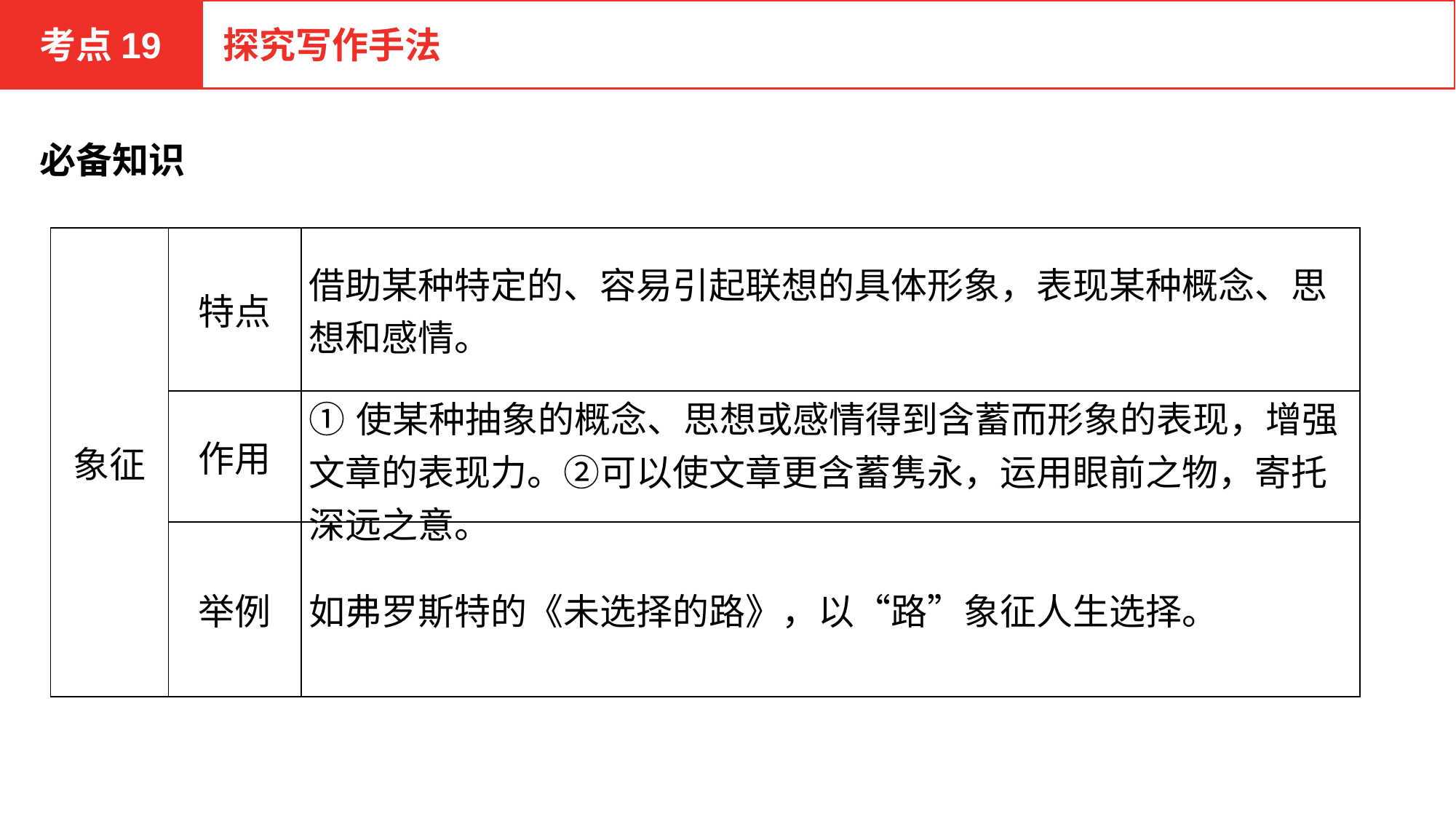

考点19
探究写作手法
必备知识

| 象征 | 特点 | 借助某种特定的、容易引起联想的具体形象，表现某种概念、思想和感情。 |
| --- | --- | --- |
|  | 作用 | ①使某种抽象的概念、思想或感情得到含蓄而形象的表现，增强文章的表现力。②可以使文章更含蓄隽永，运用眼前之物，寄托深远之意。 |
|  | 举例 | 如弗罗斯特的《未选择的路》，以“路”象征人生选择。 |